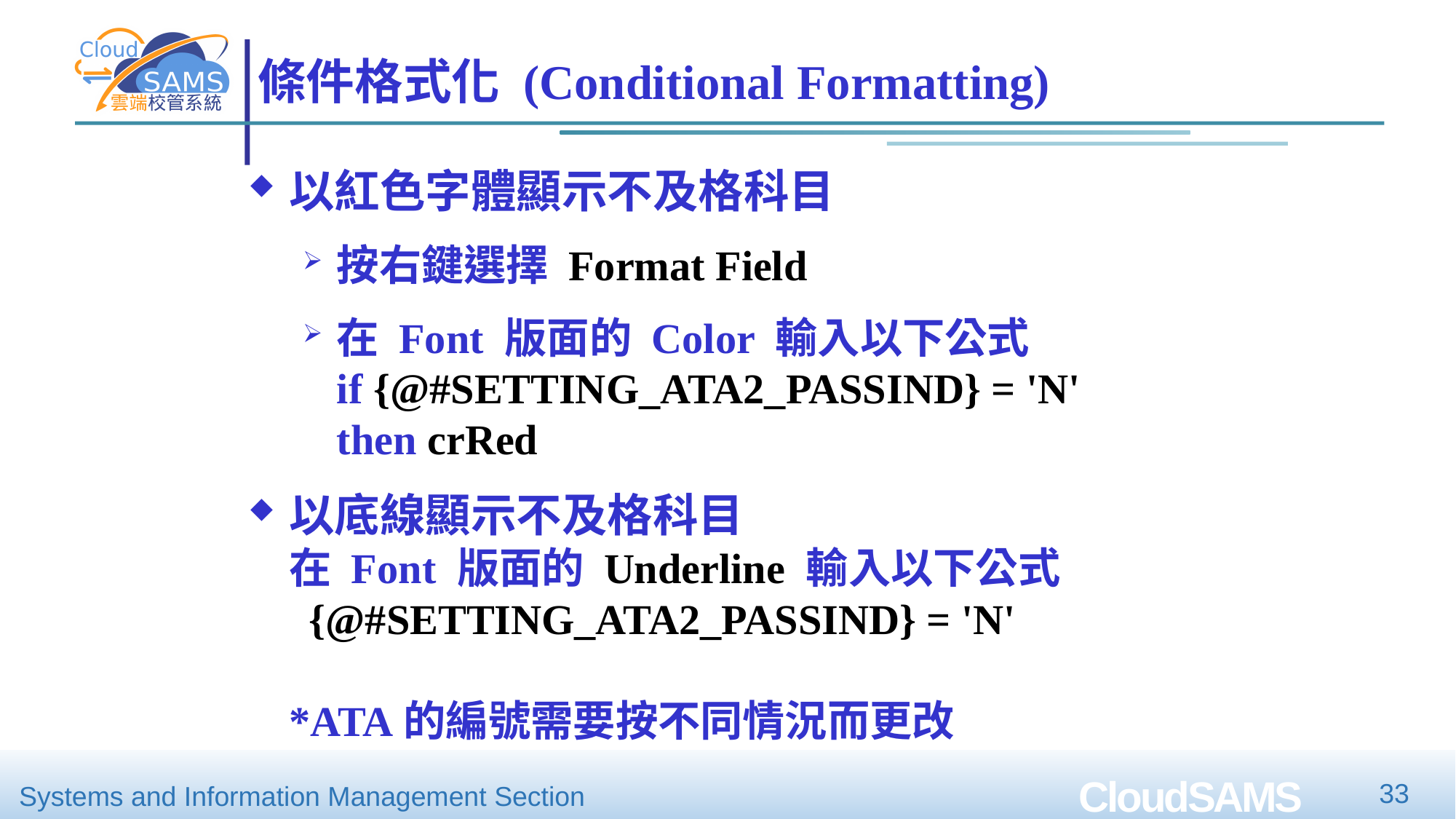

# 條件格式化 (Conditional Formatting)
以紅色字體顯示不及格科目
按右鍵選擇 Format Field
在 Font 版面的 Color 輸入以下公式
if {@#SETTING_ATA2_PASSIND} = 'N'
then crRed
以底線顯示不及格科目
在 Font 版面的 Underline 輸入以下公式
 {@#SETTING_ATA2_PASSIND} = 'N'
*ATA的編號需要按不同情況而更改
33